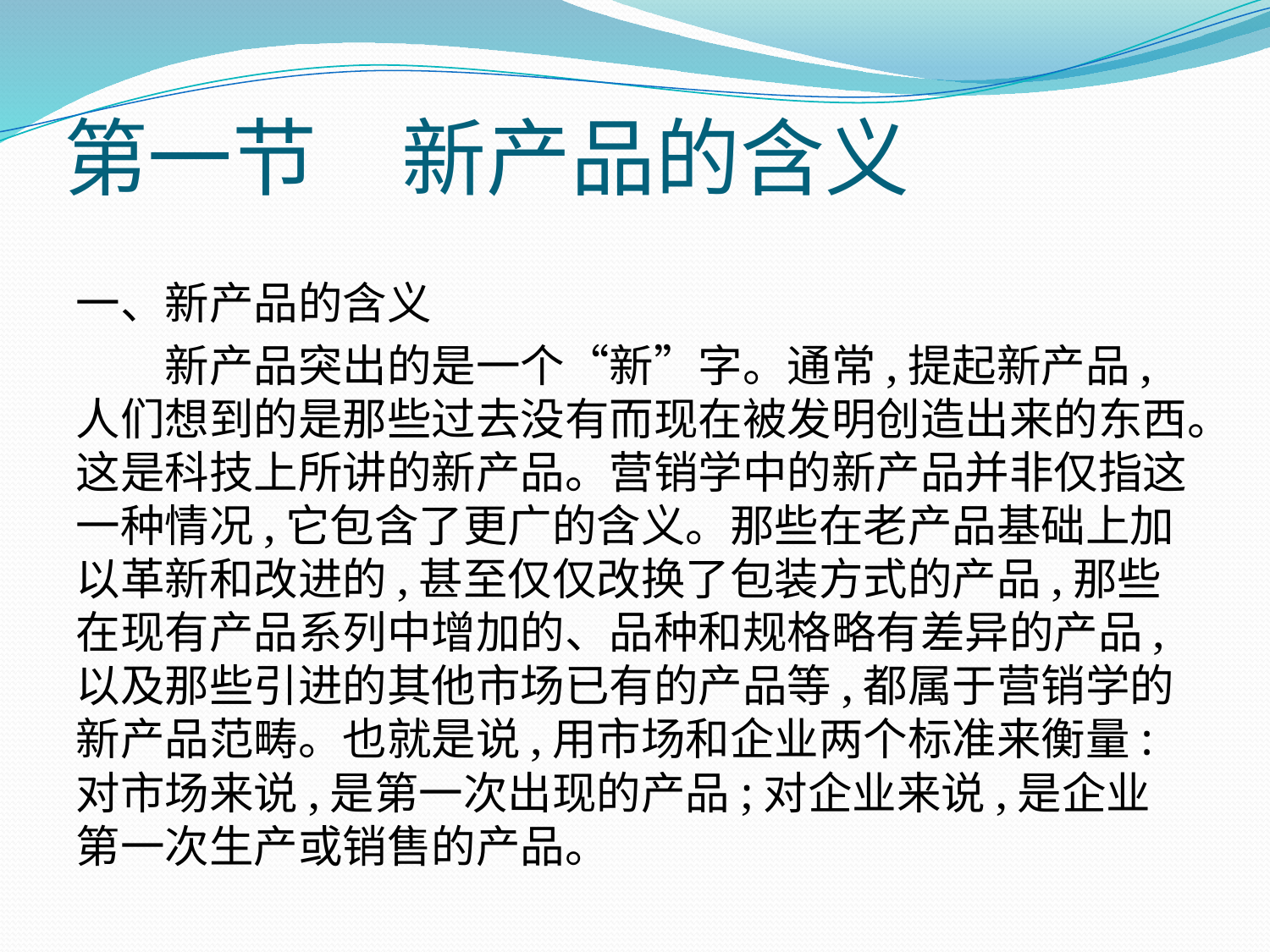

# 第一节　新产品的含义
一、新产品的含义
　　新产品突出的是一个“新”字。通常,提起新产品,人们想到的是那些过去没有而现在被发明创造出来的东西。这是科技上所讲的新产品。营销学中的新产品并非仅指这一种情况,它包含了更广的含义。那些在老产品基础上加以革新和改进的,甚至仅仅改换了包装方式的产品,那些在现有产品系列中增加的、品种和规格略有差异的产品,以及那些引进的其他市场已有的产品等,都属于营销学的新产品范畴。也就是说,用市场和企业两个标准来衡量:对市场来说,是第一次出现的产品;对企业来说,是企业第一次生产或销售的产品。